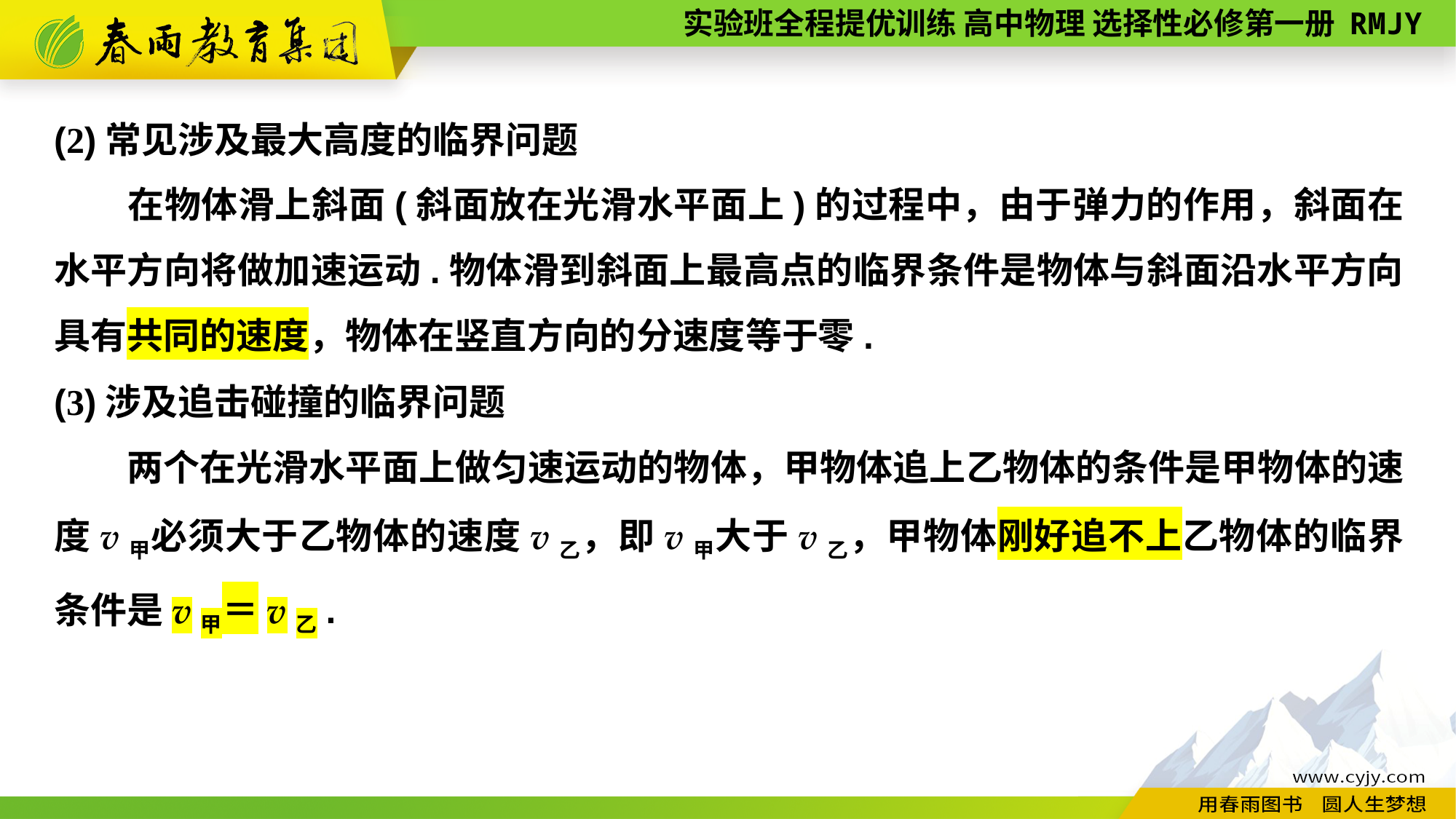

(2)常见涉及最大高度的临界问题
　　在物体滑上斜面(斜面放在光滑水平面上)的过程中，由于弹力的作用，斜面在水平方向将做加速运动.物体滑到斜面上最高点的临界条件是物体与斜面沿水平方向具有共同的速度，物体在竖直方向的分速度等于零.
(3)涉及追击碰撞的临界问题
　　两个在光滑水平面上做匀速运动的物体，甲物体追上乙物体的条件是甲物体的速度v甲必须大于乙物体的速度v乙，即v甲大于v乙，甲物体刚好追不上乙物体的临界条件是v甲＝v乙.